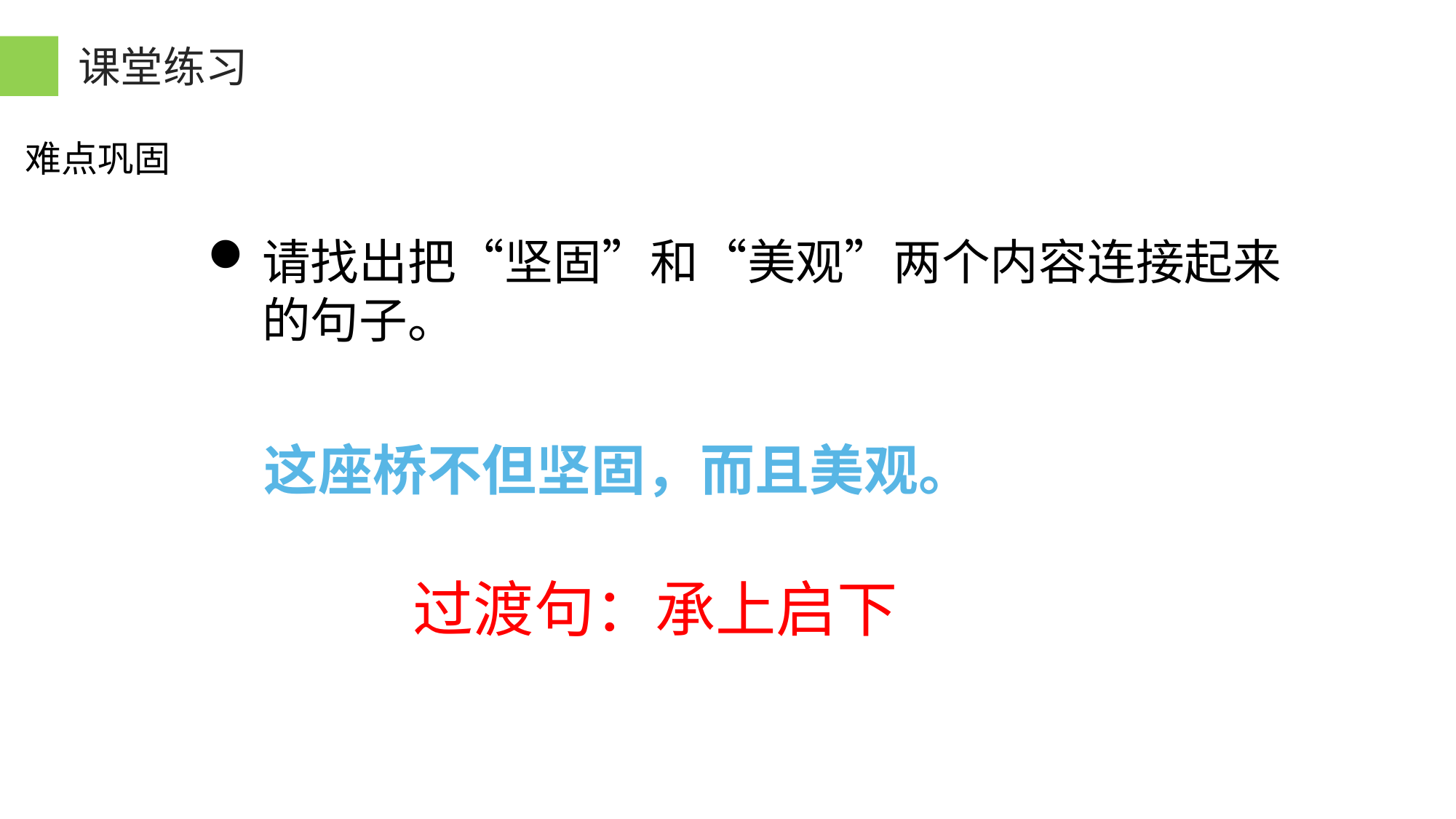

课堂练习

难点巩固
请找出把“坚固”和“美观”两个内容连接起来的句子。
这座桥不但坚固，而且美观。
过渡句：承上启下
11